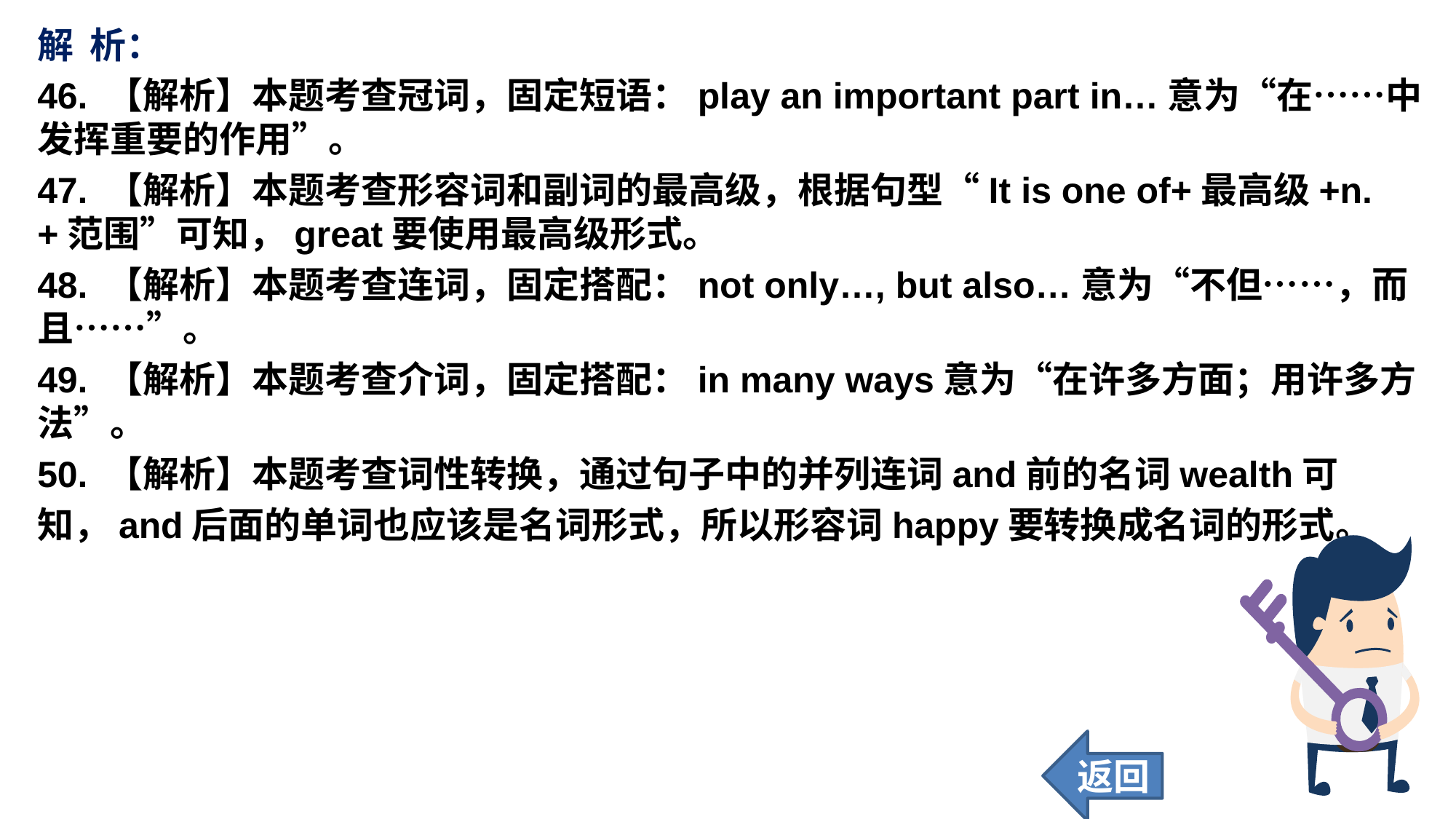

解  析：
46. 【解析】本题考查冠词，固定短语：play an important part in…意为“在……中发挥重要的作用”。
47. 【解析】本题考查形容词和副词的最高级，根据句型“It is one of+最高级+n.+范围”可知，great要使用最高级形式。
48. 【解析】本题考查连词，固定搭配：not only…, but also…意为“不但……，而且……”。
49. 【解析】本题考查介词，固定搭配：in many ways意为“在许多方面；用许多方法”。
50. 【解析】本题考查词性转换，通过句子中的并列连词and前的名词wealth可
知，and后面的单词也应该是名词形式，所以形容词happy要转换成名词的形式。

返回
50